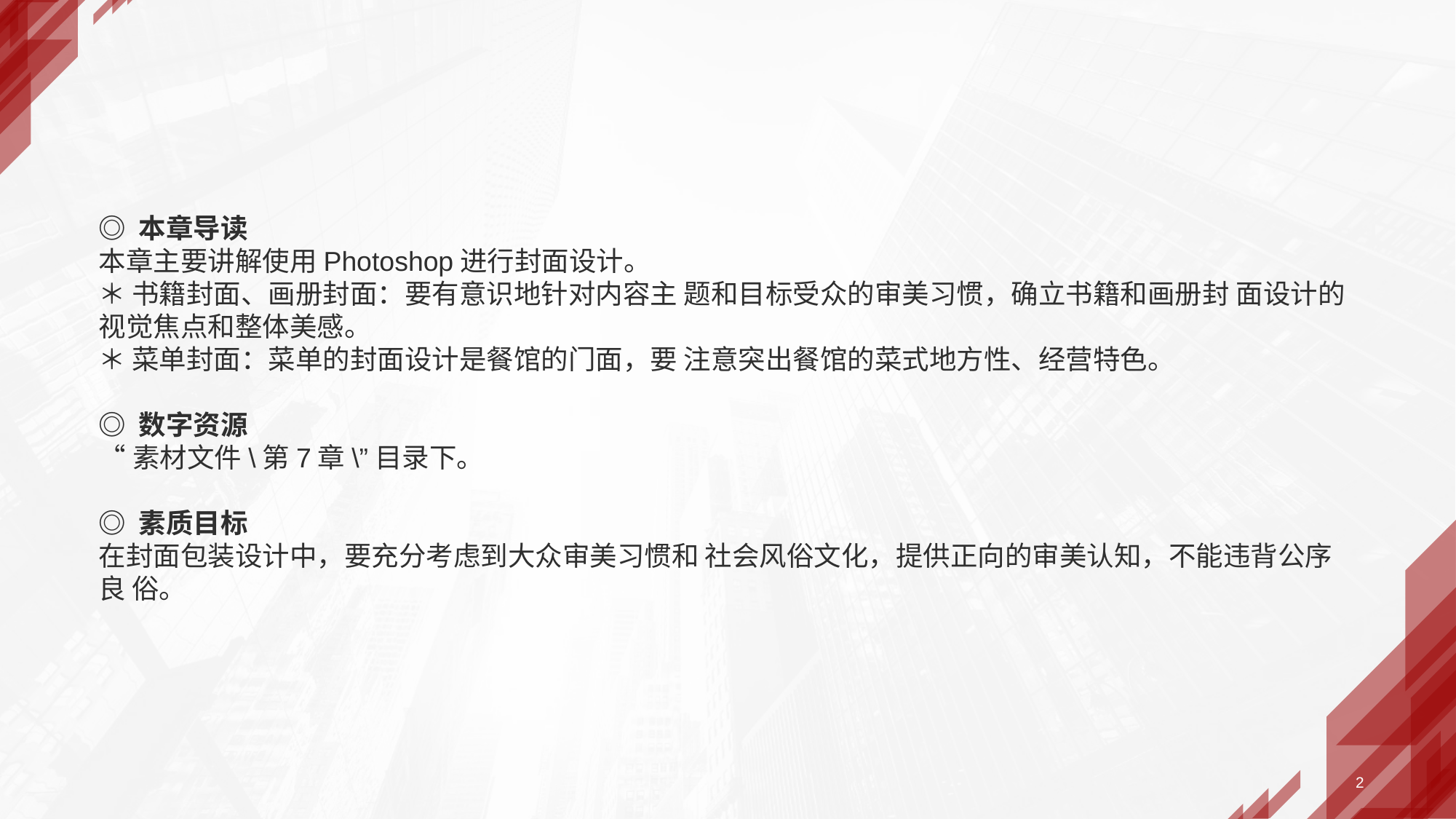

◎ 本章导读
本章主要讲解使用Photoshop进行封面设计。
＊ 书籍封面、画册封面：要有意识地针对内容主 题和目标受众的审美习惯，确立书籍和画册封 面设计的视觉焦点和整体美感。
＊ 菜单封面：菜单的封面设计是餐馆的门面，要 注意突出餐馆的菜式地方性、经营特色。

◎ 数字资源
“素材文件\第7章\”目录下。

◎ 素质目标
在封面包装设计中，要充分考虑到大众审美习惯和 社会风俗文化，提供正向的审美认知，不能违背公序良 俗。
2